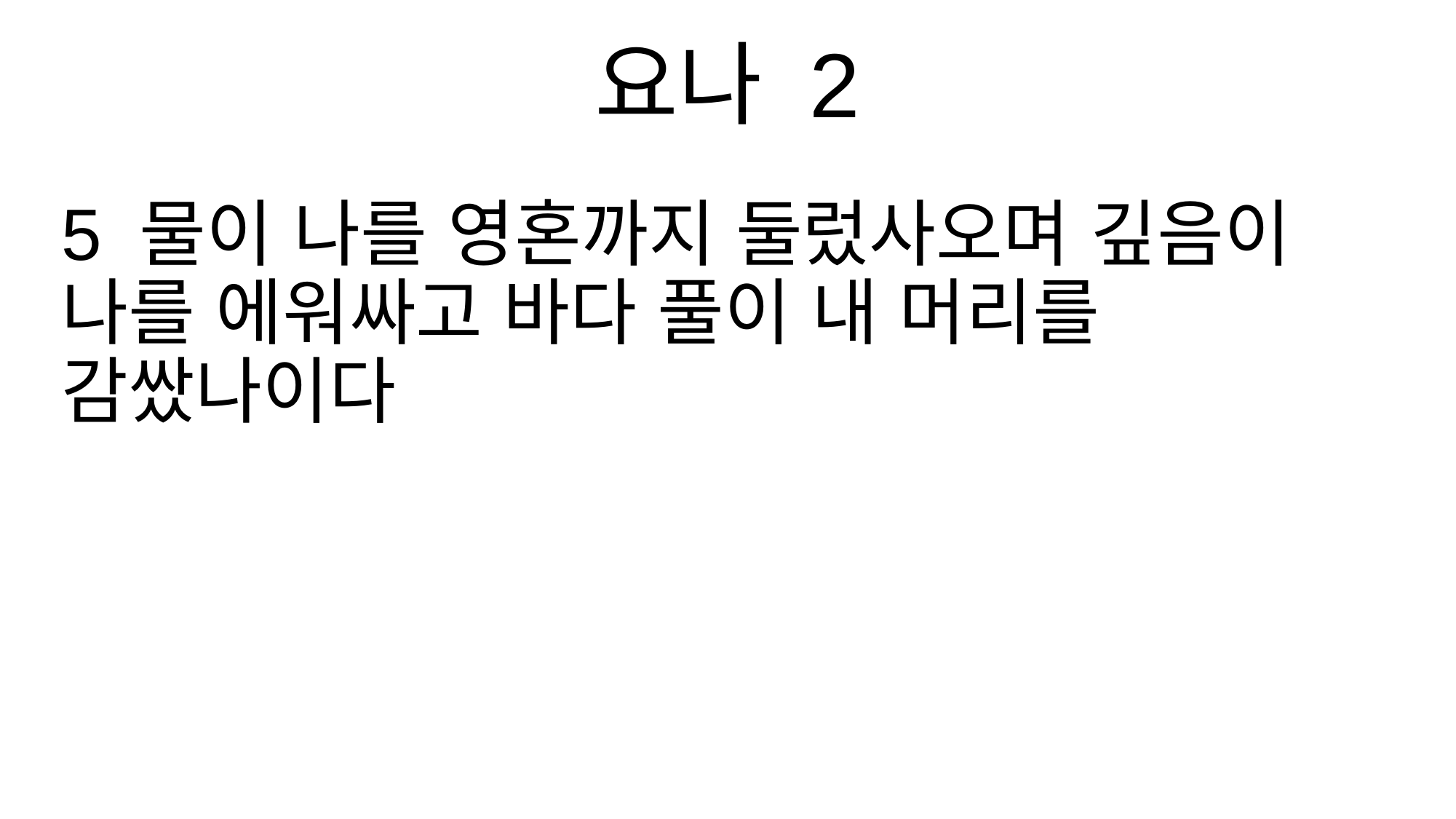

요나 2
5 물이 나를 영혼까지 둘렀사오며 깊음이 나를 에워싸고 바다 풀이 내 머리를 감쌌나이다